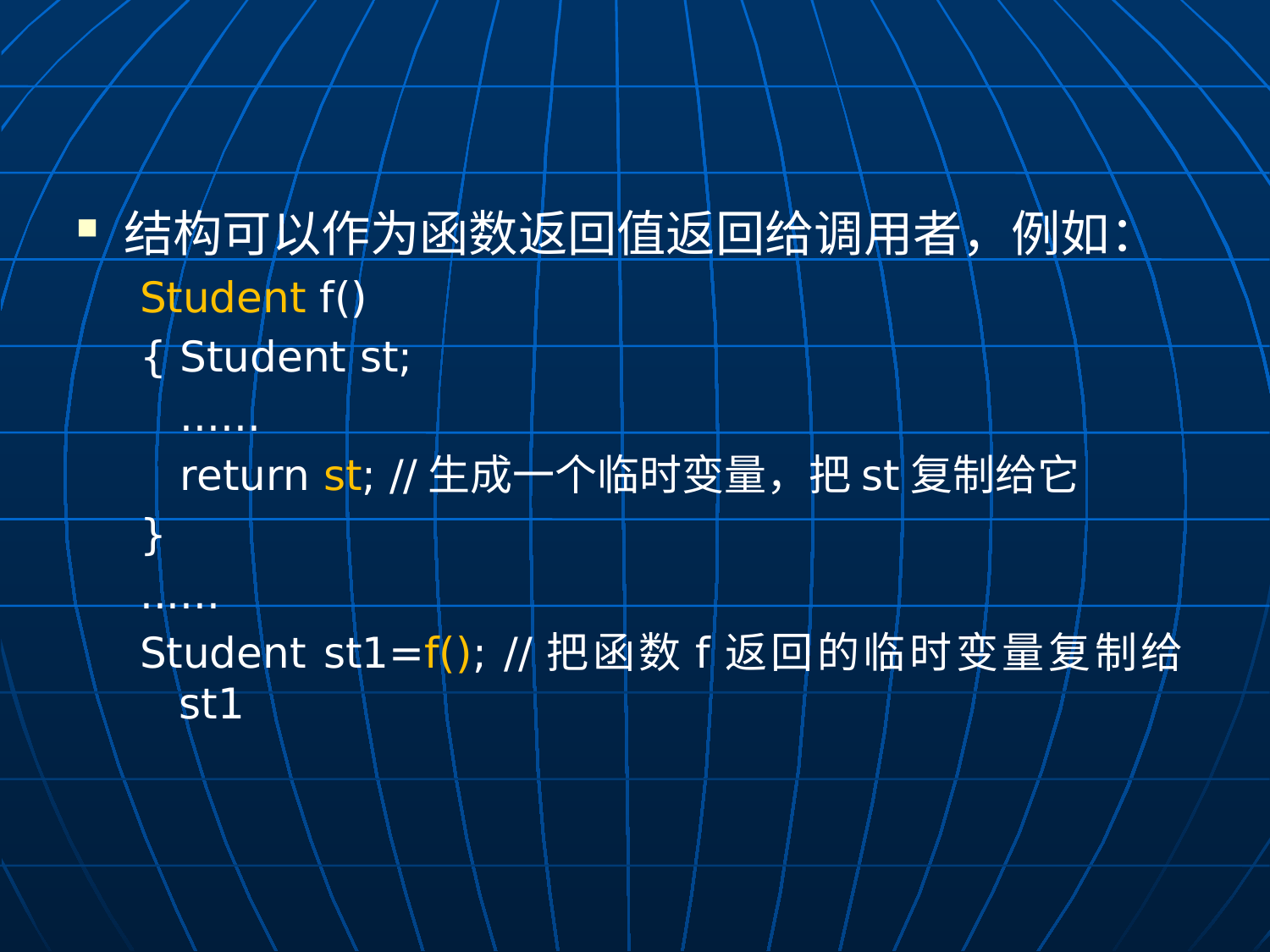

#
结构可以作为函数返回值返回给调用者，例如：
Student f()
{ Student st;
   ......
   return st; //生成一个临时变量，把st复制给它
}
......
Student st1=f(); //把函数f返回的临时变量复制给st1